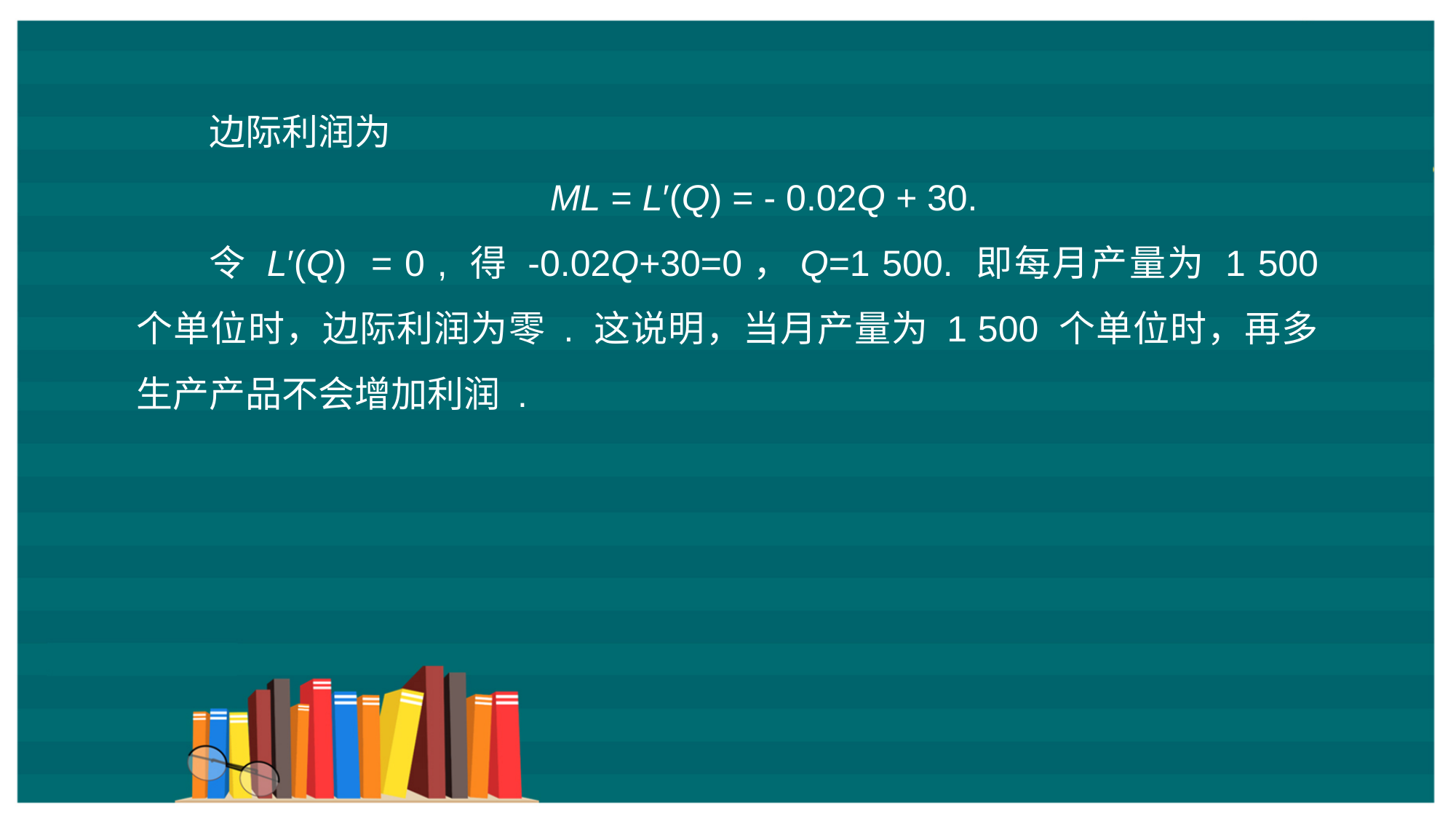

边际利润为
ML = L′(Q) = - 0.02Q + 30.
令 L′(Q)  = 0 , 得 -0.02Q+30=0，Q=1 500. 即每月产量为 1 500 个单位时，边际利润为零 . 这说明，当月产量为 1 500 个单位时，再多生产产品不会增加利润 .